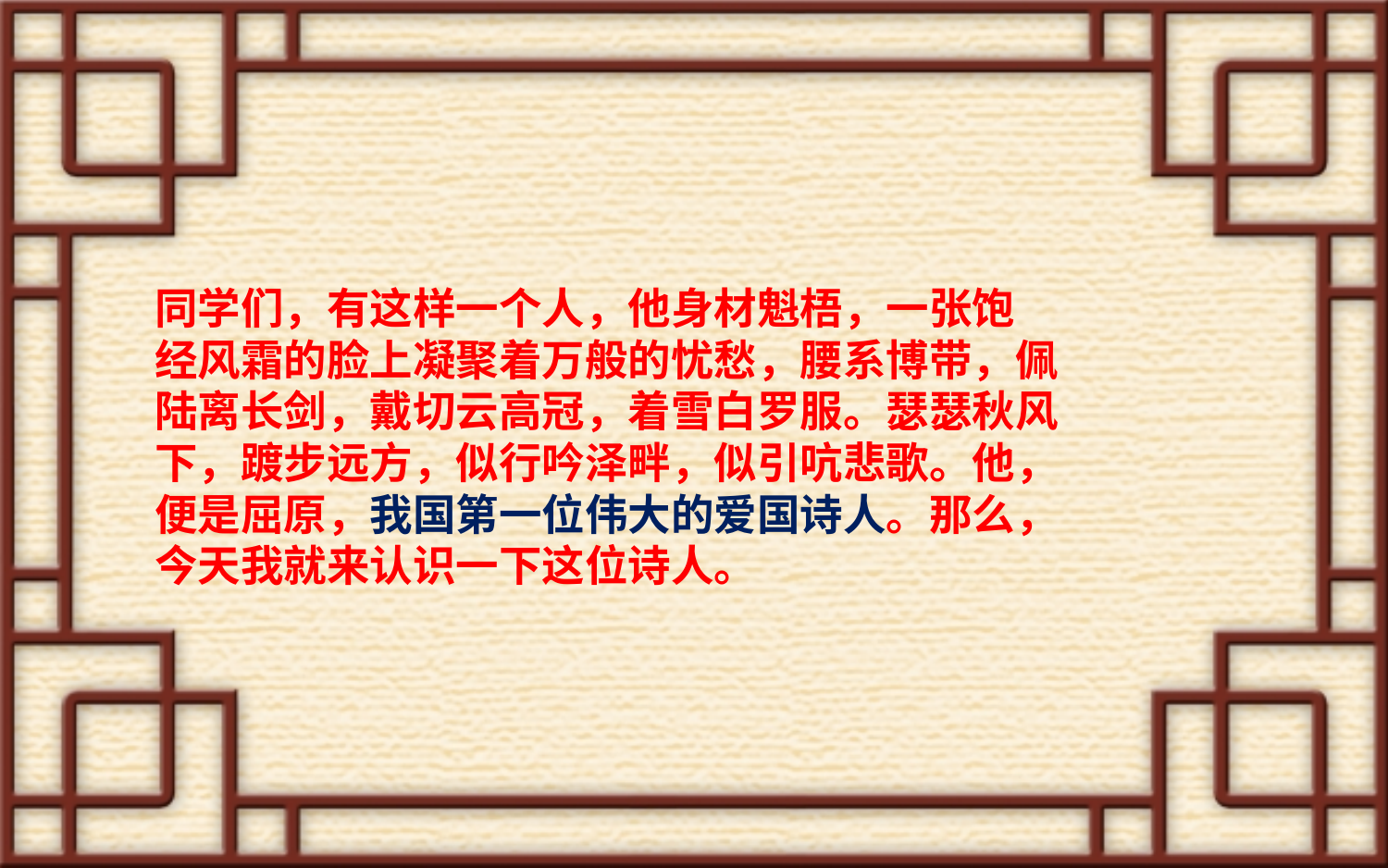

# 同学们，有这样一个人，他身材魁梧，一张饱 经风霜的脸上凝聚着万般的忧愁，腰系博带，佩 陆离长剑，戴切云高冠，着雪白罗服。瑟瑟秋风 下，踱步远方，似行吟泽畔，似引吭悲歌。他， 便是屈原，我国第一位伟大的爱国诗人。那么， 今天我就来认识一下这位诗人。